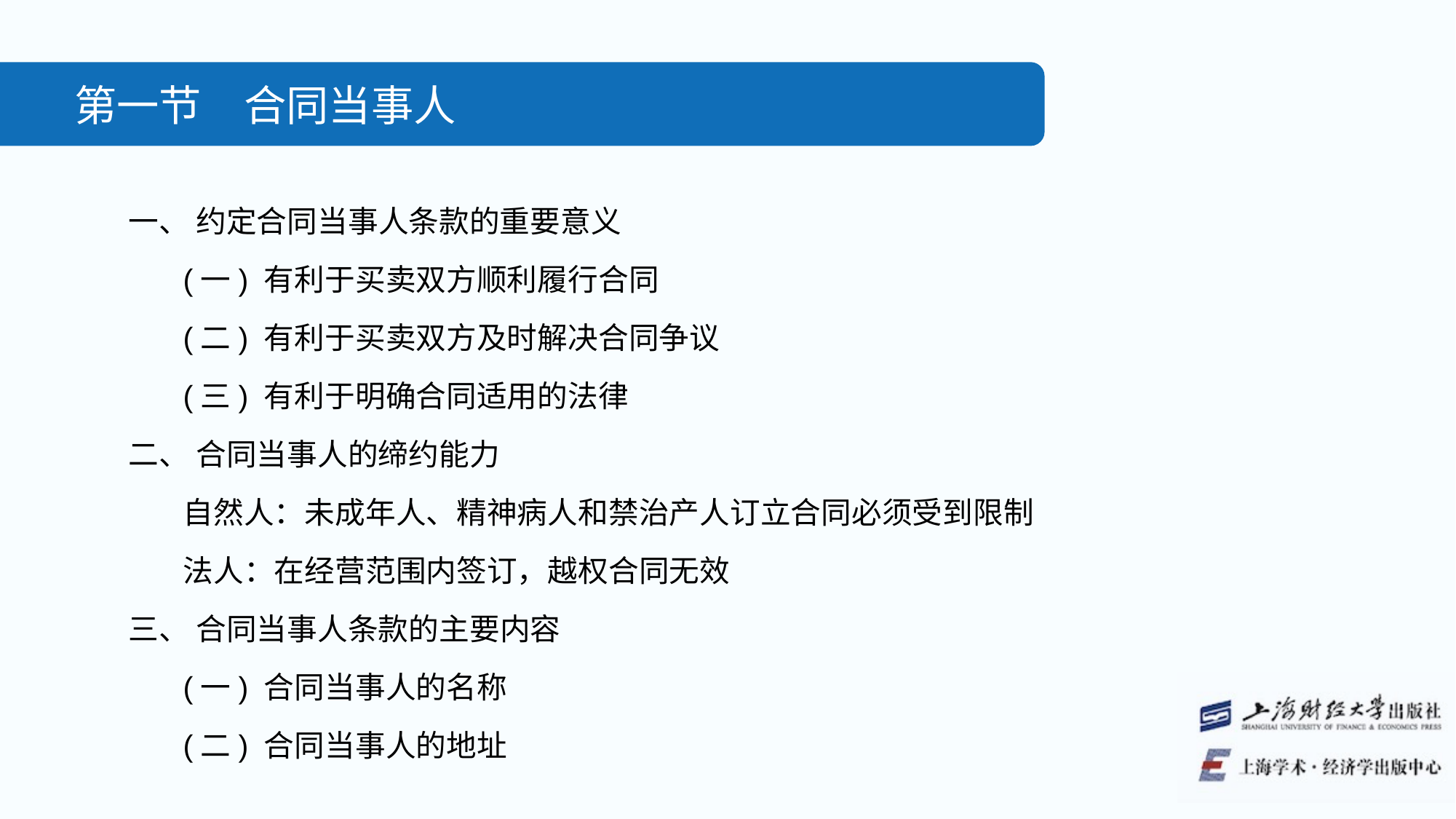

第一节　合同当事人

一、 约定合同当事人条款的重要意义
(一) 有利于买卖双方顺利履行合同
(二) 有利于买卖双方及时解决合同争议
(三) 有利于明确合同适用的法律
二、 合同当事人的缔约能力
自然人：未成年人、精神病人和禁治产人订立合同必须受到限制
法人：在经营范围内签订，越权合同无效
三、 合同当事人条款的主要内容
(一) 合同当事人的名称
(二) 合同当事人的地址